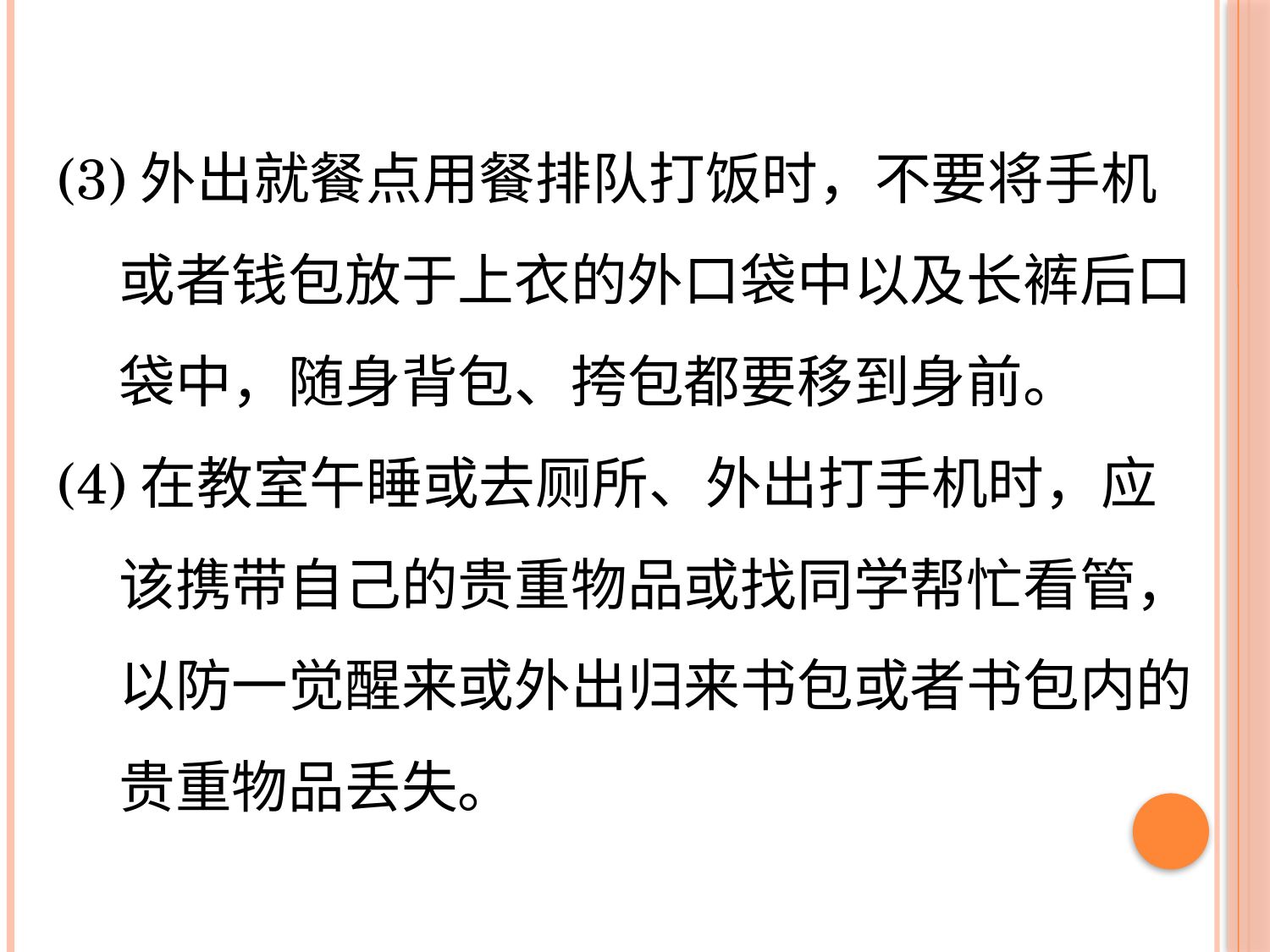

(3)外出就餐点用餐排队打饭时，不要将手机或者钱包放于上衣的外口袋中以及长裤后口袋中，随身背包、挎包都要移到身前。
(4)在教室午睡或去厕所、外出打手机时，应该携带自己的贵重物品或找同学帮忙看管，以防一觉醒来或外出归来书包或者书包内的贵重物品丢失。